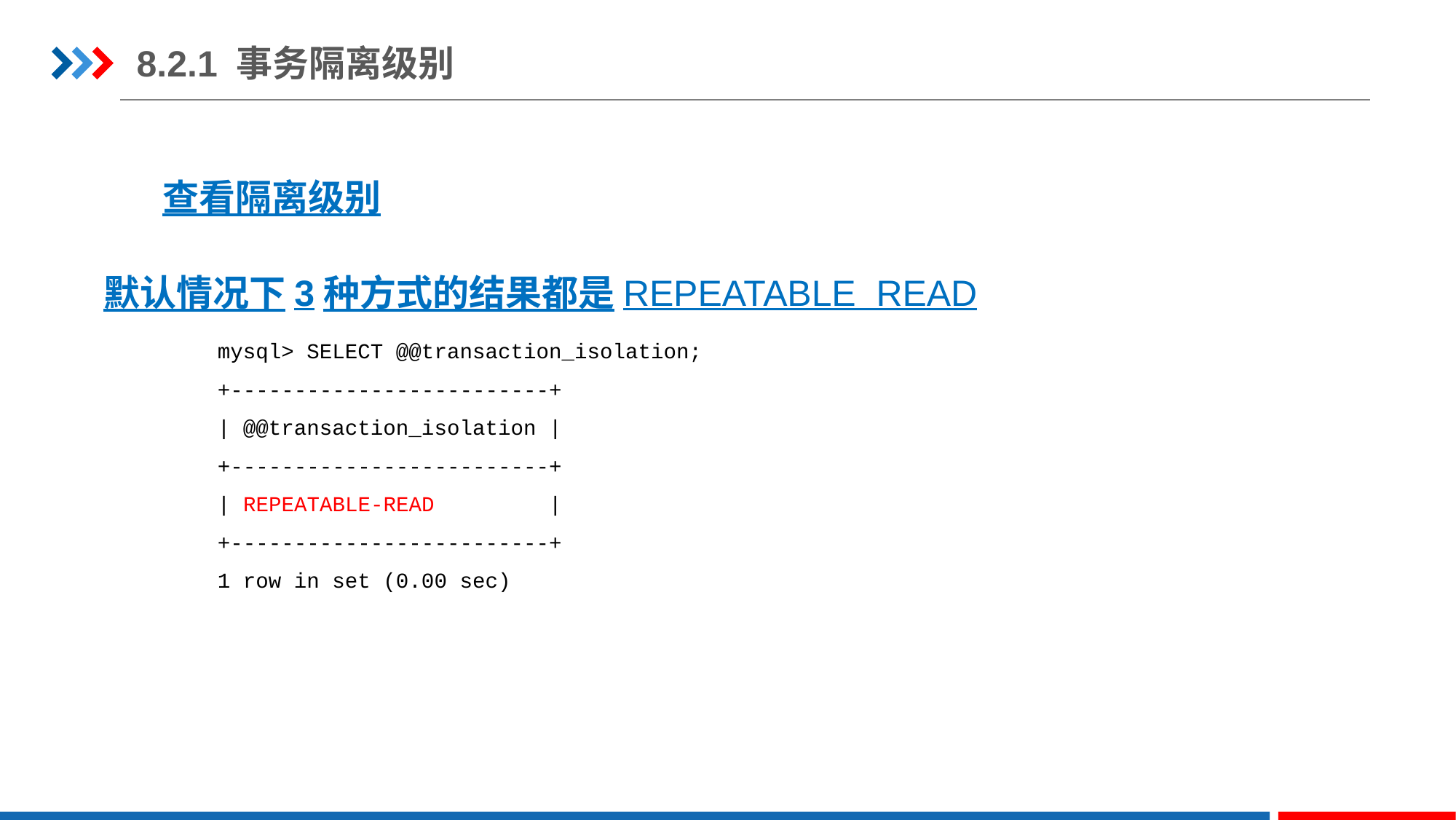

8.2.1 事务隔离级别
查看隔离级别

默认情况下3种方式的结果都是REPEATABLE  READ
mysql> SELECT @@transaction_isolation;
+-------------------------+
| @@transaction_isolation |
+-------------------------+
| REPEATABLE-READ         |
+-------------------------+
1 row in set (0.00 sec)